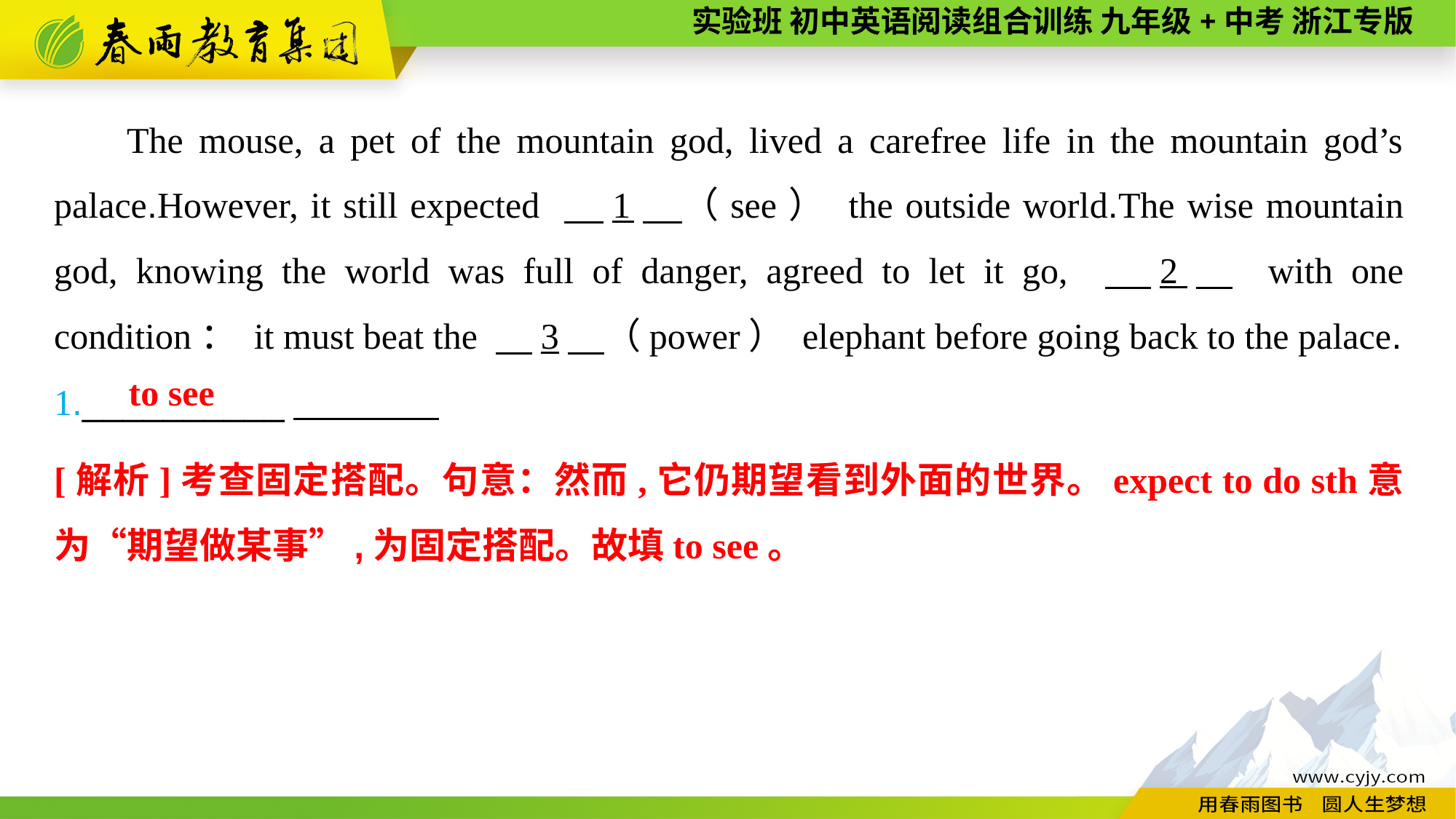

The mouse, a pet of the mountain god, lived a carefree life in the mountain god’s palace.However, it still expected 　1　（see） the outside world.The wise mountain god, knowing the world was full of danger, agreed to let it go, 　2　 with one condition： it must beat the 　3　（power） elephant before going back to the palace.
1.__________
to see
[解析]考查固定搭配。句意：然而,它仍期望看到外面的世界。expect to do sth意为“期望做某事”,为固定搭配。故填to see。